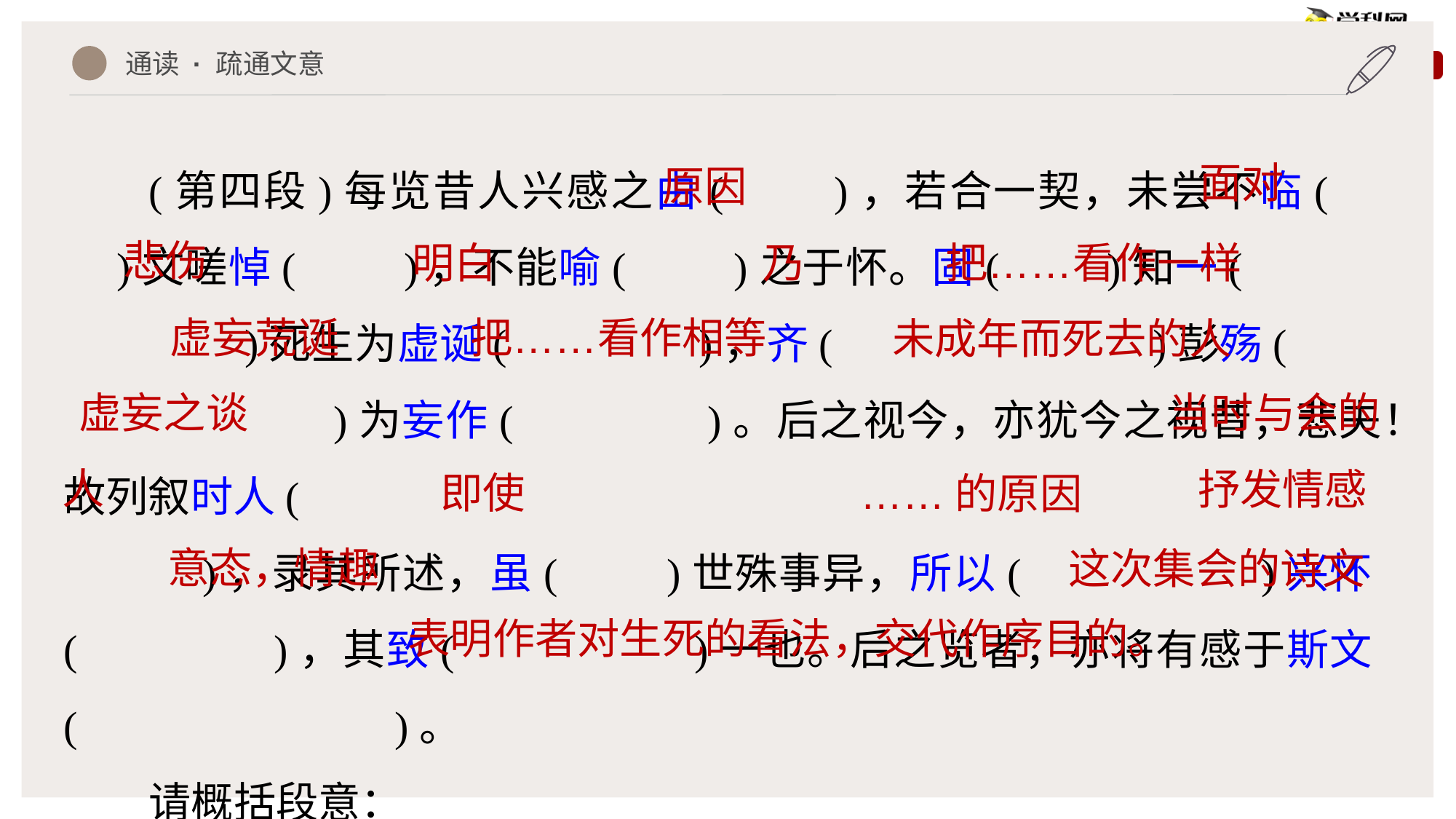

通读 · 疏通文意

(第四段)每览昔人兴感之由(　　)，若合一契，未尝不临(　　)文嗟悼(　　)，不能喻(　　)之于怀。固(　　)知一(　　　　　　　)死生为虚诞(　　　　)，齐(　　　　　　　)彭殇(　　　　　　　　)为妄作(　　　　)。后之视今，亦犹今之视昔，悲夫！故列叙时人(
　)，录其所述，虽(　　)世殊事异，所以(　　　　　)兴怀(　　　　)，其致(　　　　　)一也。后之览者，亦将有感于斯文(　　　　　　　)。
请概括段意：
面对
原因
悲伤
明白
乃
把……看作一样
把……看作相等
虚妄荒诞
未成年而死去的人
虚妄之谈
当时与会的
人
抒发情感
即使
……的原因
意态，情趣
这次集会的诗文
表明作者对生死的看法，交代作序目的。